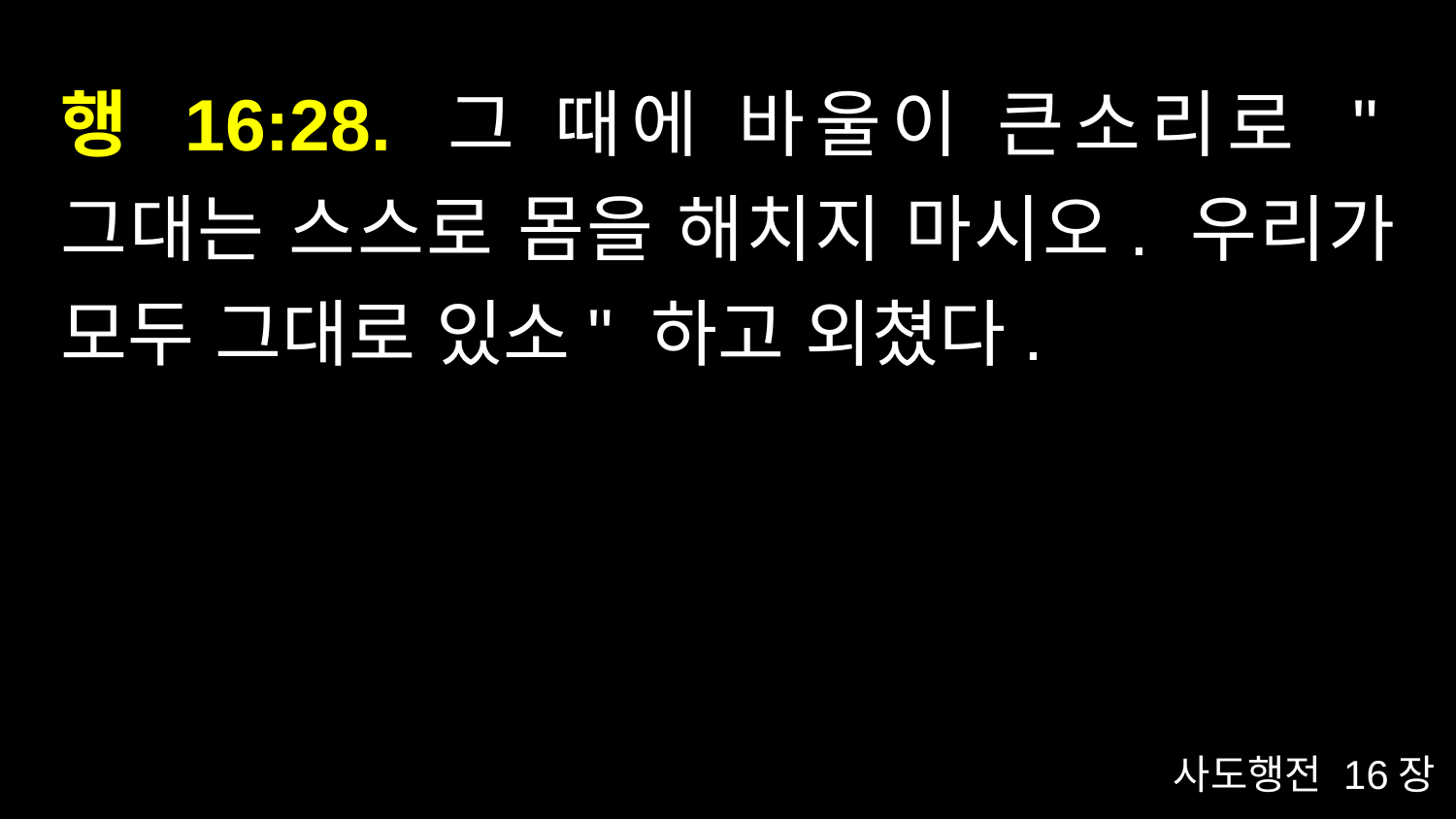

# 행 16:28. 그 때에 바울이 큰소리로 "그대는 스스로 몸을 해치지 마시오. 우리가 모두 그대로 있소" 하고 외쳤다.
사도행전 16장